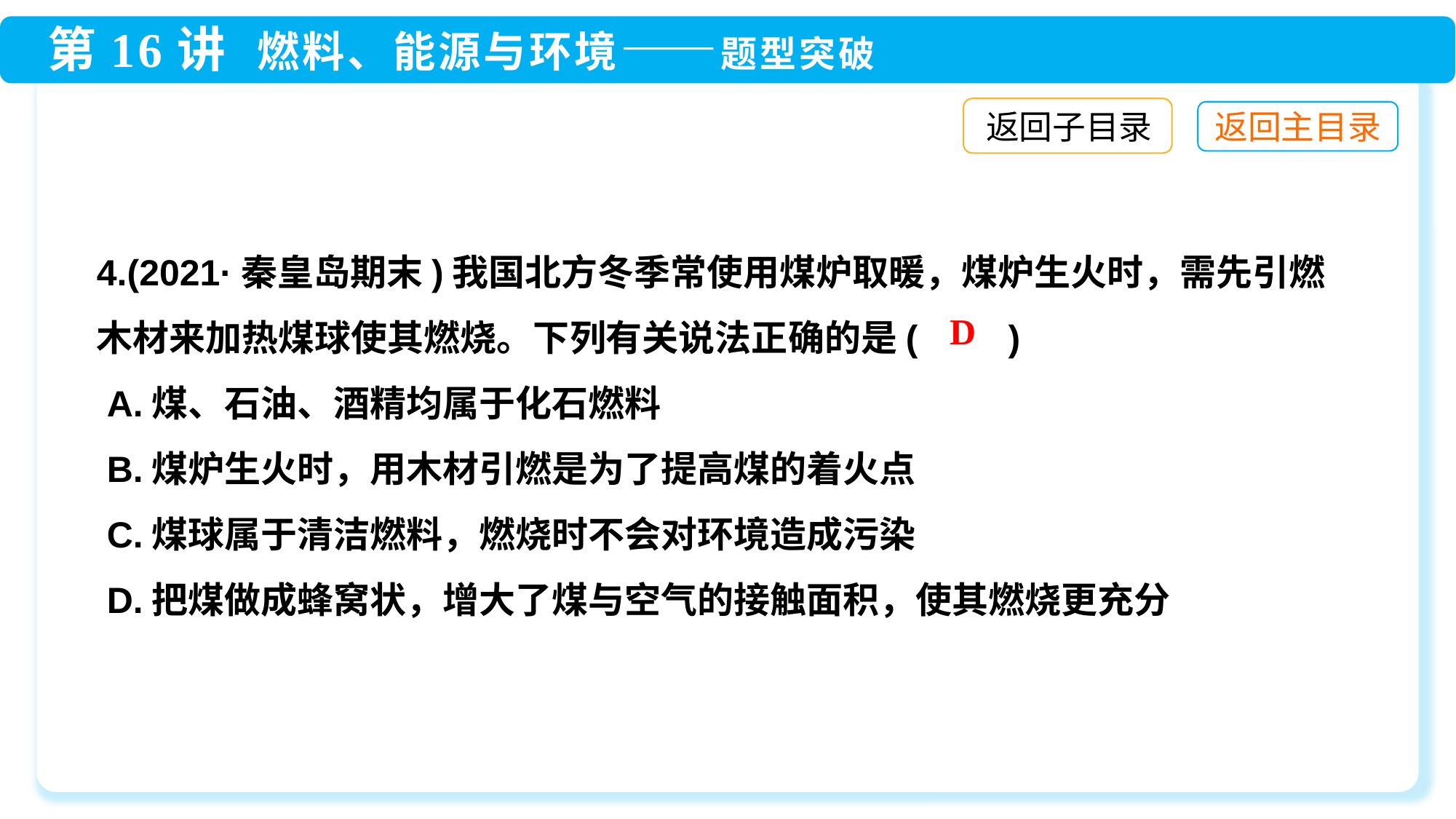

返回子目录
4.(2021·秦皇岛期末)我国北方冬季常使用煤炉取暖，煤炉生火时，需先引燃木材来加热煤球使其燃烧。下列有关说法正确的是(　　)
 A.煤、石油、酒精均属于化石燃料
 B.煤炉生火时，用木材引燃是为了提高煤的着火点
 C.煤球属于清洁燃料，燃烧时不会对环境造成污染
 D.把煤做成蜂窝状，增大了煤与空气的接触面积，使其燃烧更充分
D